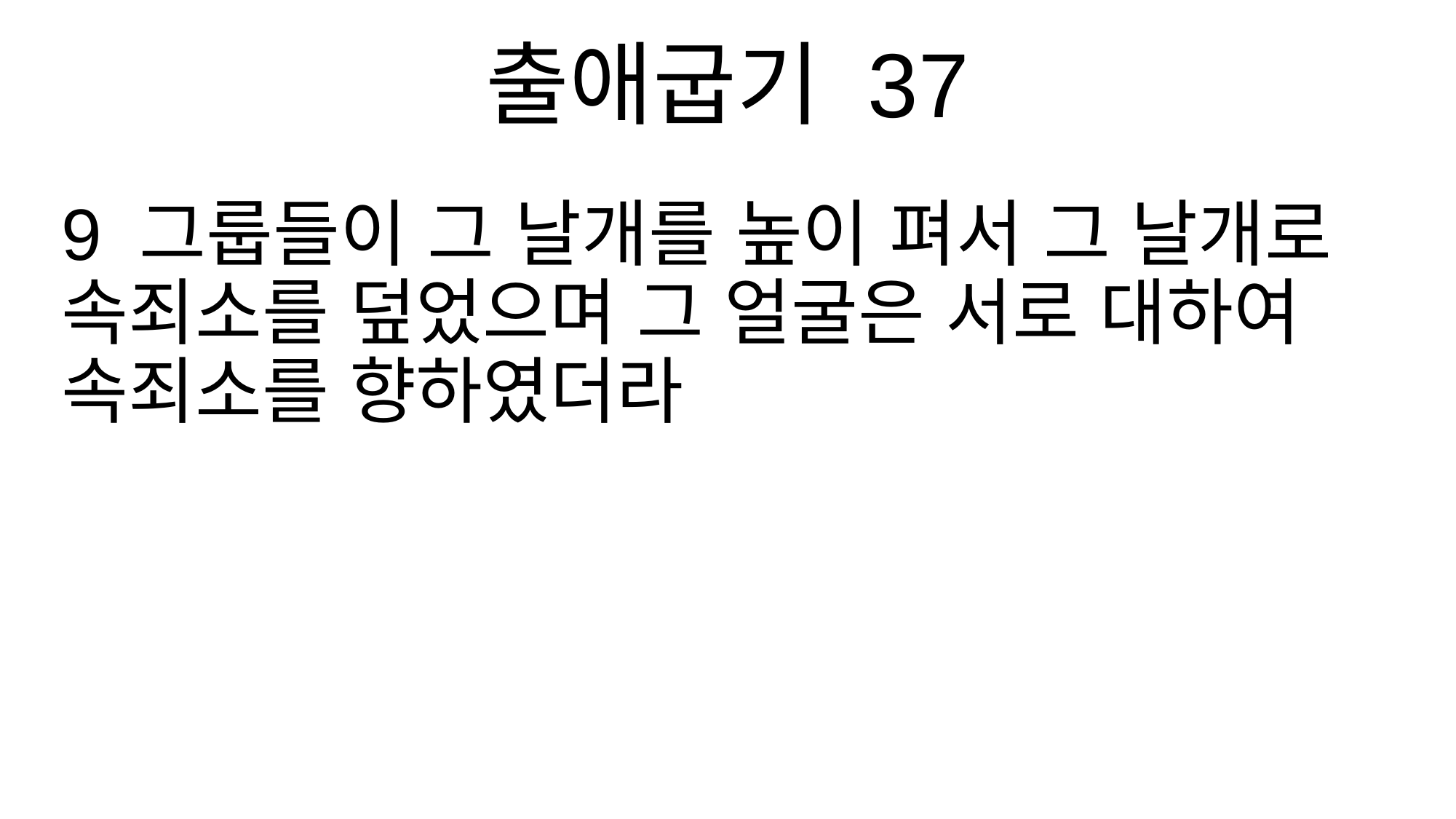

출애굽기 37
9 그룹들이 그 날개를 높이 펴서 그 날개로 속죄소를 덮었으며 그 얼굴은 서로 대하여 속죄소를 향하였더라